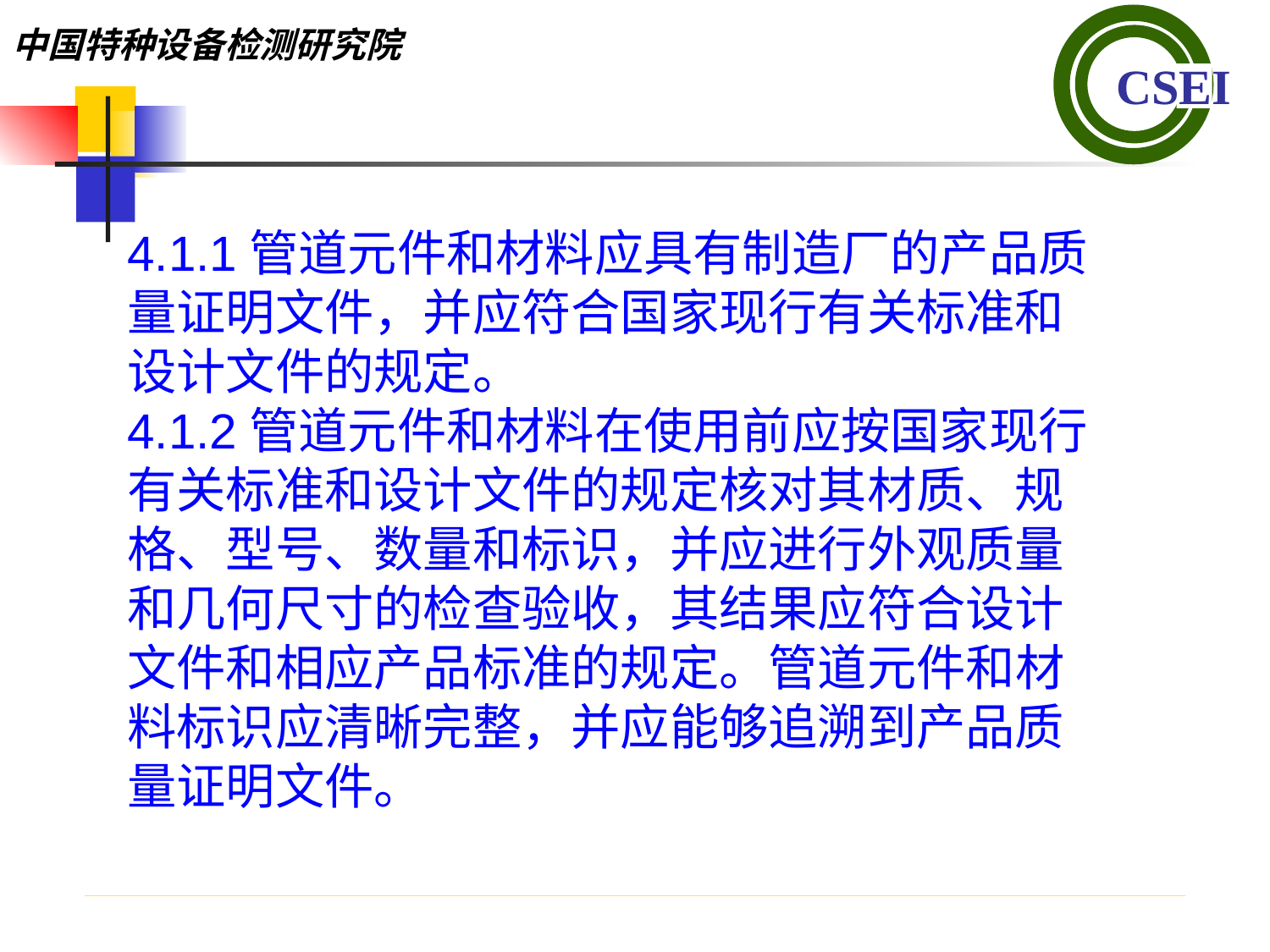

4.1.1管道元件和材料应具有制造厂的产品质量证明文件，并应符合国家现行有关标准和设计文件的规定。
4.1.2管道元件和材料在使用前应按国家现行有关标准和设计文件的规定核对其材质、规格、型号、数量和标识，并应进行外观质量和几何尺寸的检查验收，其结果应符合设计文件和相应产品标准的规定。管道元件和材料标识应清晰完整，并应能够追溯到产品质量证明文件。